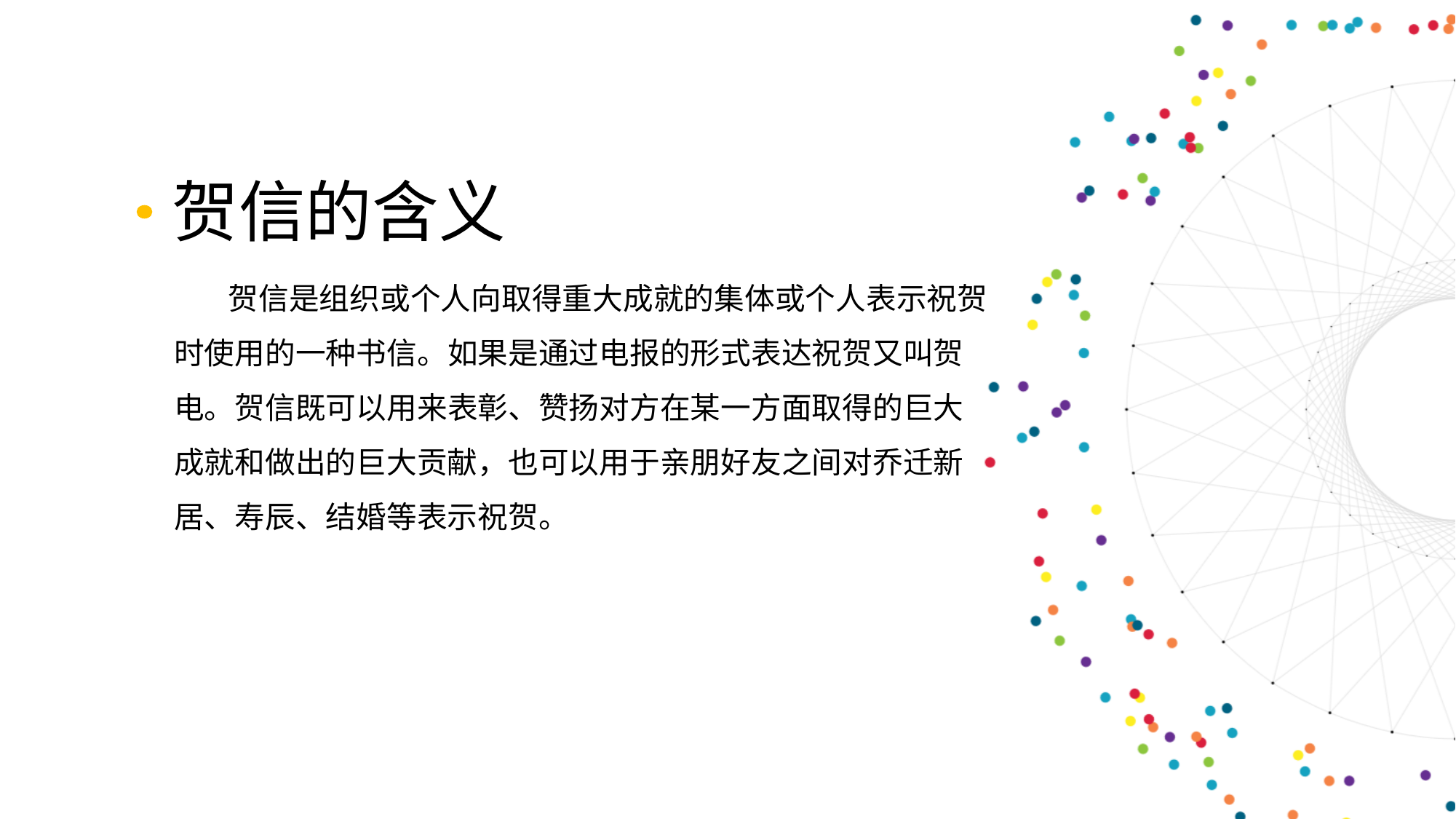

贺信的含义

       贺信是组织或个人向取得重大成就的集体或个人表示祝贺时使用的一种书信。如果是通过电报的形式表达祝贺又叫贺电。贺信既可以用来表彰、赞扬对方在某一方面取得的巨大成就和做出的巨大贡献，也可以用于亲朋好友之间对乔迁新居、寿辰、结婚等表示祝贺。